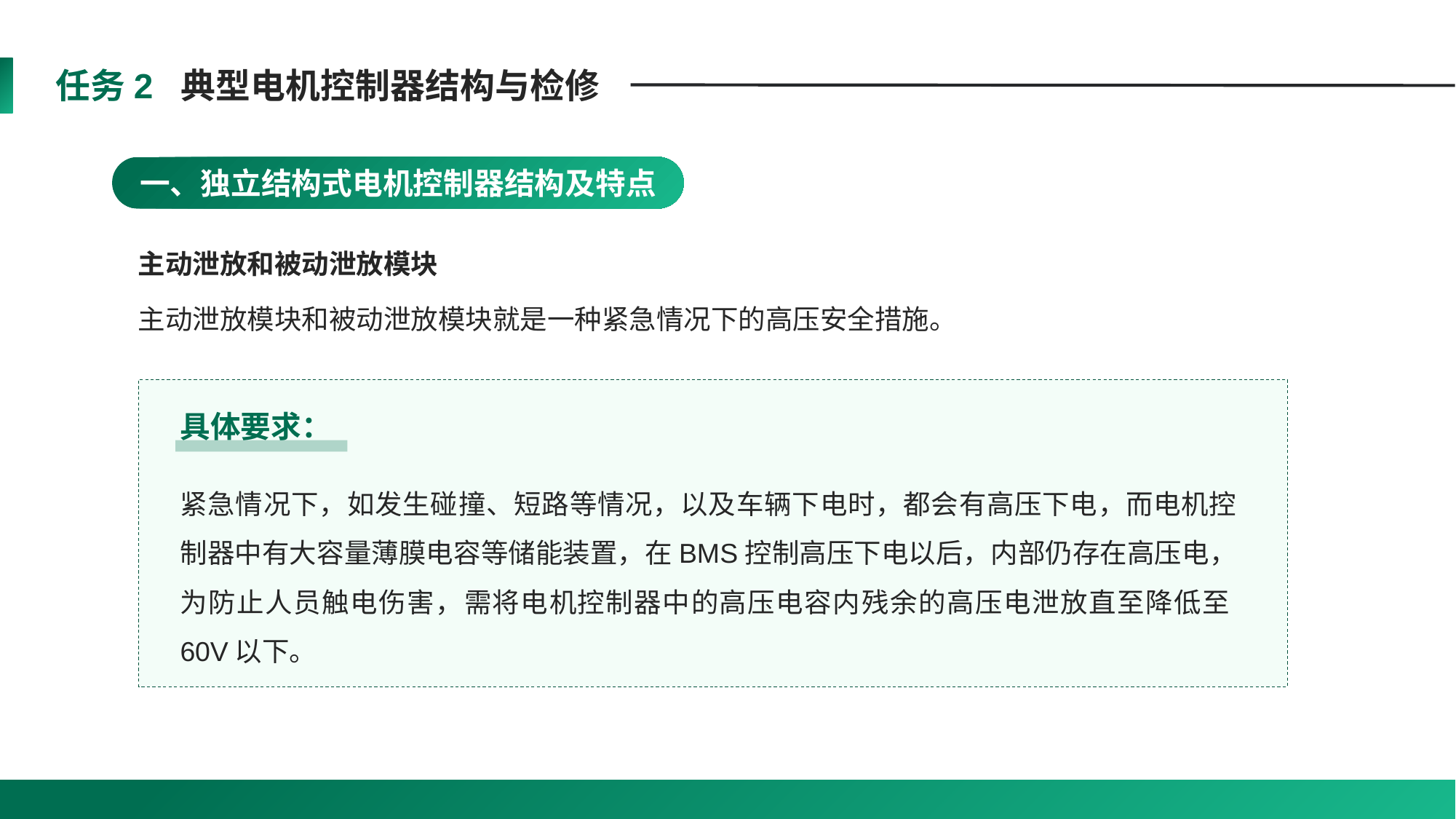

任务2  典型电机控制器结构与检修
一、独立结构式电机控制器结构及特点
主动泄放和被动泄放模块
主动泄放模块和被动泄放模块就是一种紧急情况下的高压安全措施。

具体要求：

紧急情况下，如发生碰撞、短路等情况，以及车辆下电时，都会有高压下电，而电机控制器中有大容量薄膜电容等储能装置，在BMS控制高压下电以后，内部仍存在高压电，为防止人员触电伤害，需将电机控制器中的高压电容内残余的高压电泄放直至降低至60V以下。